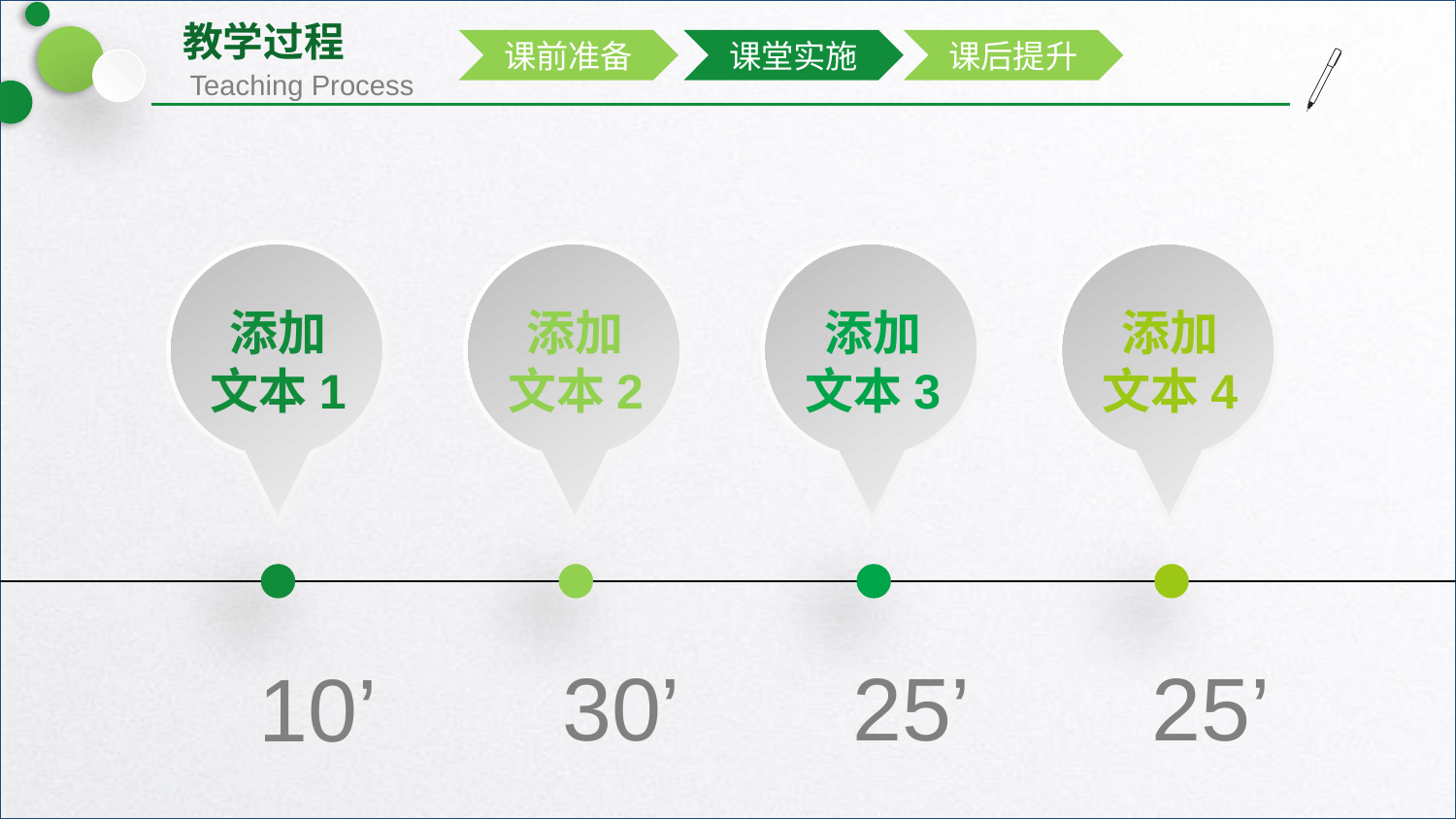

课前准备
课堂实施
课后提升

添加
文本1

添加
文本2

添加
文本3

添加
文本4

30’
25’
25’
10’